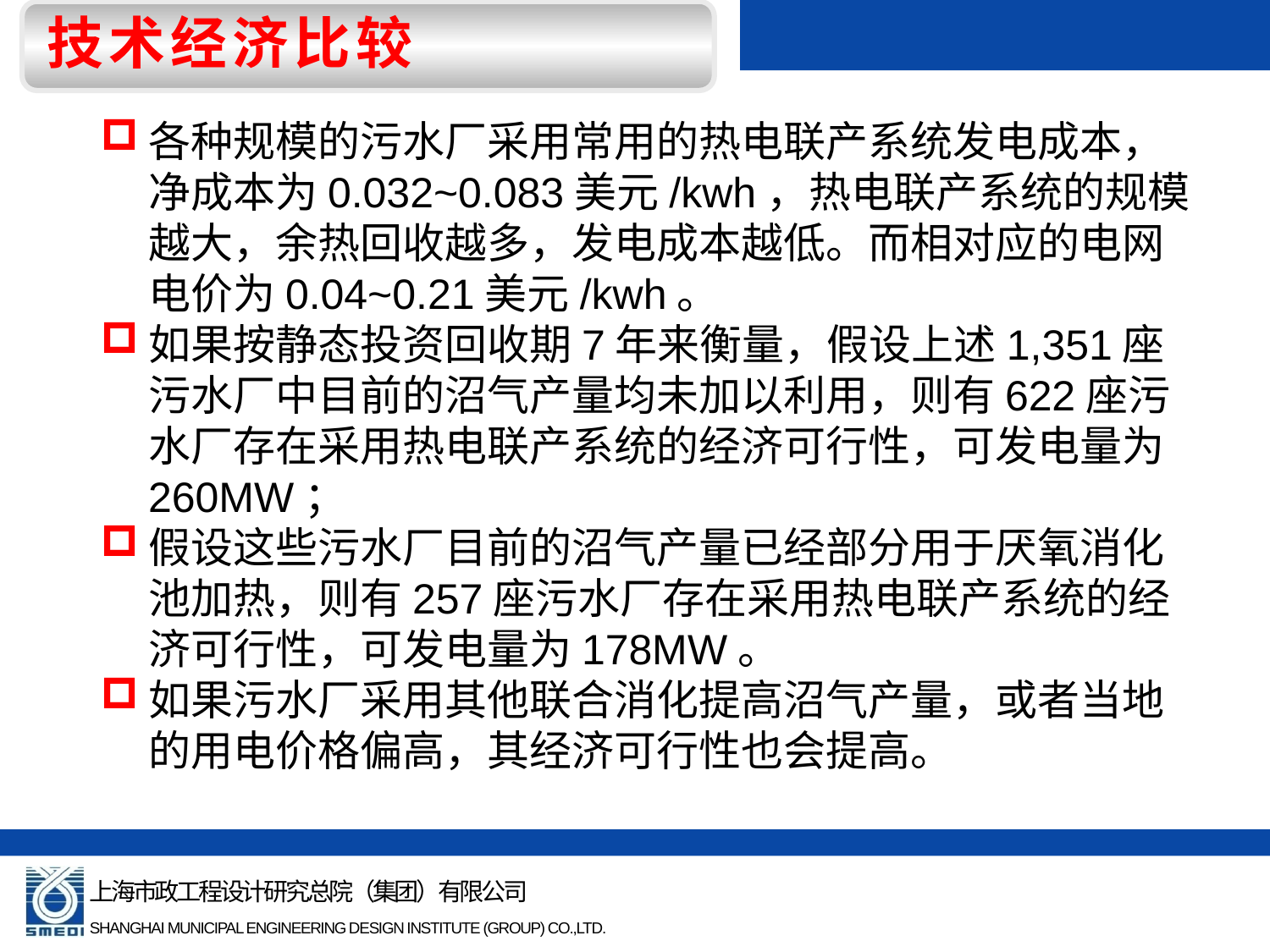

技术经济比较
各种规模的污水厂采用常用的热电联产系统发电成本，净成本为0.032~0.083美元/kwh，热电联产系统的规模越大，余热回收越多，发电成本越低。而相对应的电网电价为0.04~0.21美元/kwh。
如果按静态投资回收期7年来衡量，假设上述1,351座污水厂中目前的沼气产量均未加以利用，则有622座污水厂存在采用热电联产系统的经济可行性，可发电量为260MW；
假设这些污水厂目前的沼气产量已经部分用于厌氧消化池加热，则有257座污水厂存在采用热电联产系统的经济可行性，可发电量为178MW。
如果污水厂采用其他联合消化提高沼气产量，或者当地的用电价格偏高，其经济可行性也会提高。